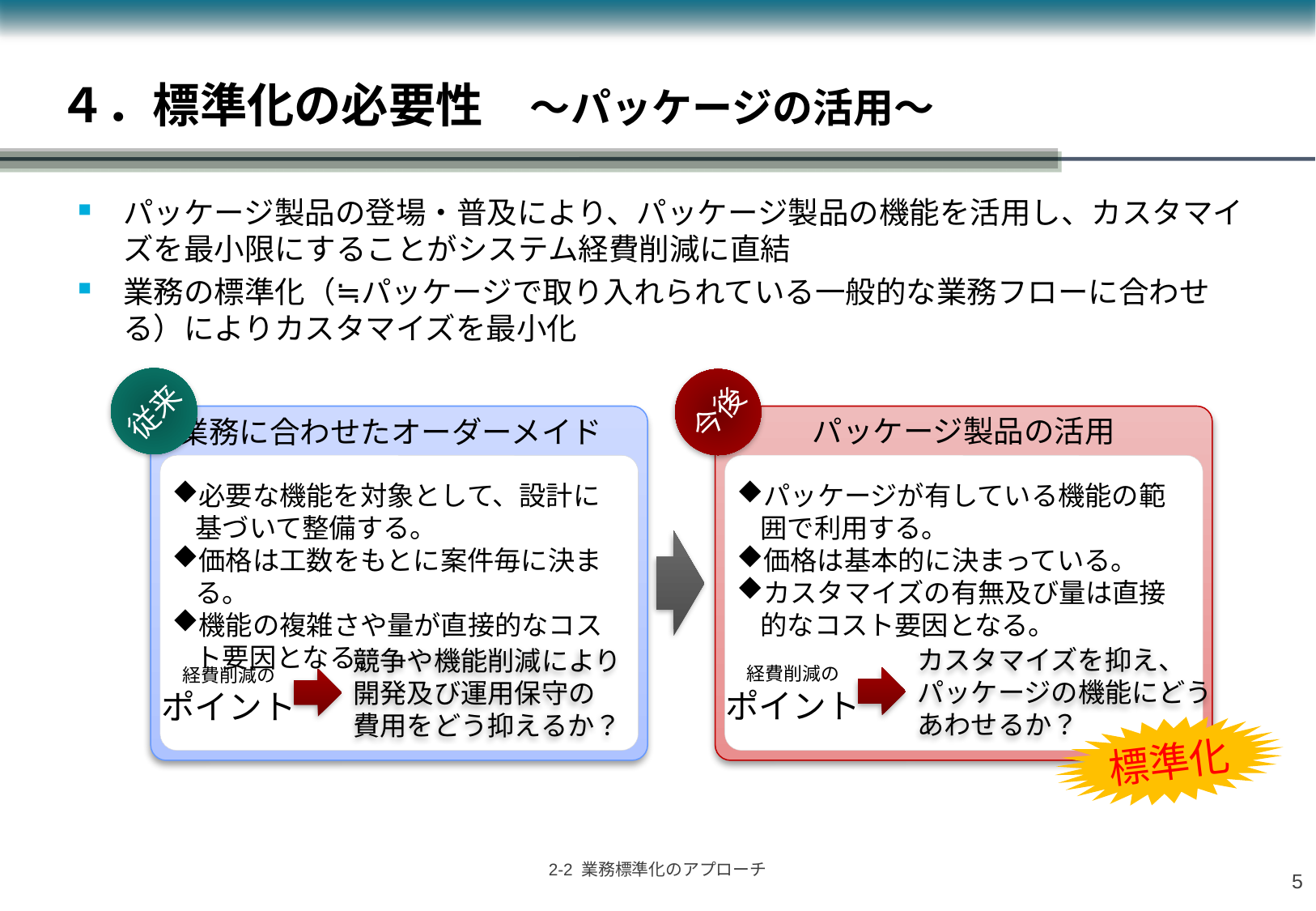

# ４．標準化の必要性　～パッケージの活用～
パッケージ製品の登場・普及により、パッケージ製品の機能を活用し、カスタマイズを最小限にすることがシステム経費削減に直結
業務の標準化（≒パッケージで取り入れられている一般的な業務フローに合わせる）によりカスタマイズを最小化
従来
今後

パッケージ製品の活用
業務に合わせたオーダーメイド

必要な機能を対象として、設計に基づいて整備する。
価格は工数をもとに案件毎に決まる。
機能の複雑さや量が直接的なコスト要因となる。
パッケージが有している機能の範囲で利用する。
価格は基本的に決まっている。
カスタマイズの有無及び量は直接的なコスト要因となる。

経費削減の
ポイント
経費削減の
ポイント
カスタマイズを抑え、
パッケージの機能にどう
あわせるか？
競争や機能削減により
開発及び運用保守の
費用をどう抑えるか？
標準化
5
2-2 業務標準化のアプローチ